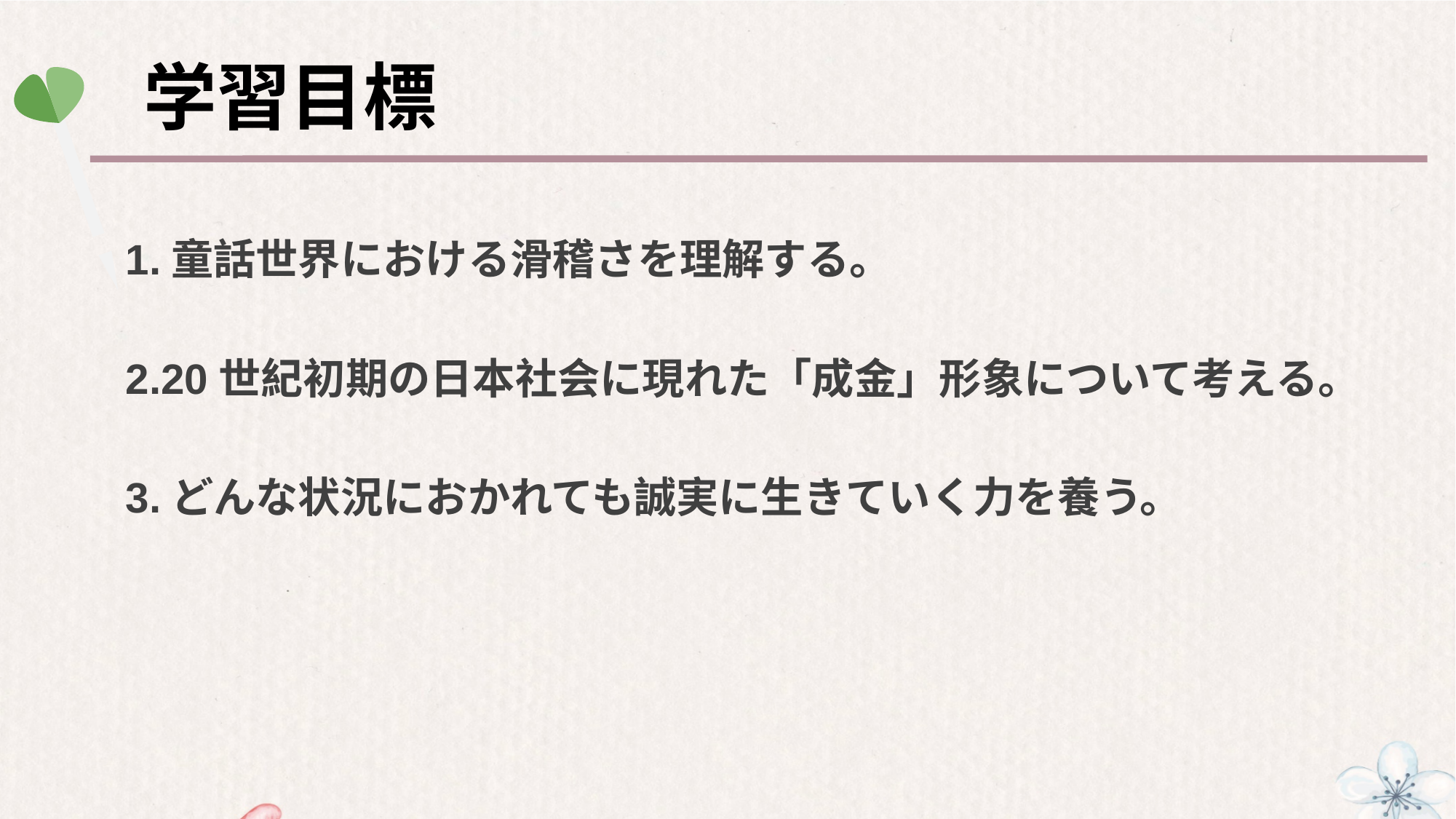

学習目標

1.童話世界における滑稽さを理解する。

2.20世紀初期の日本社会に現れた「成金」形象について考える。

3.どんな状況におかれても誠実に生きていく力を養う。